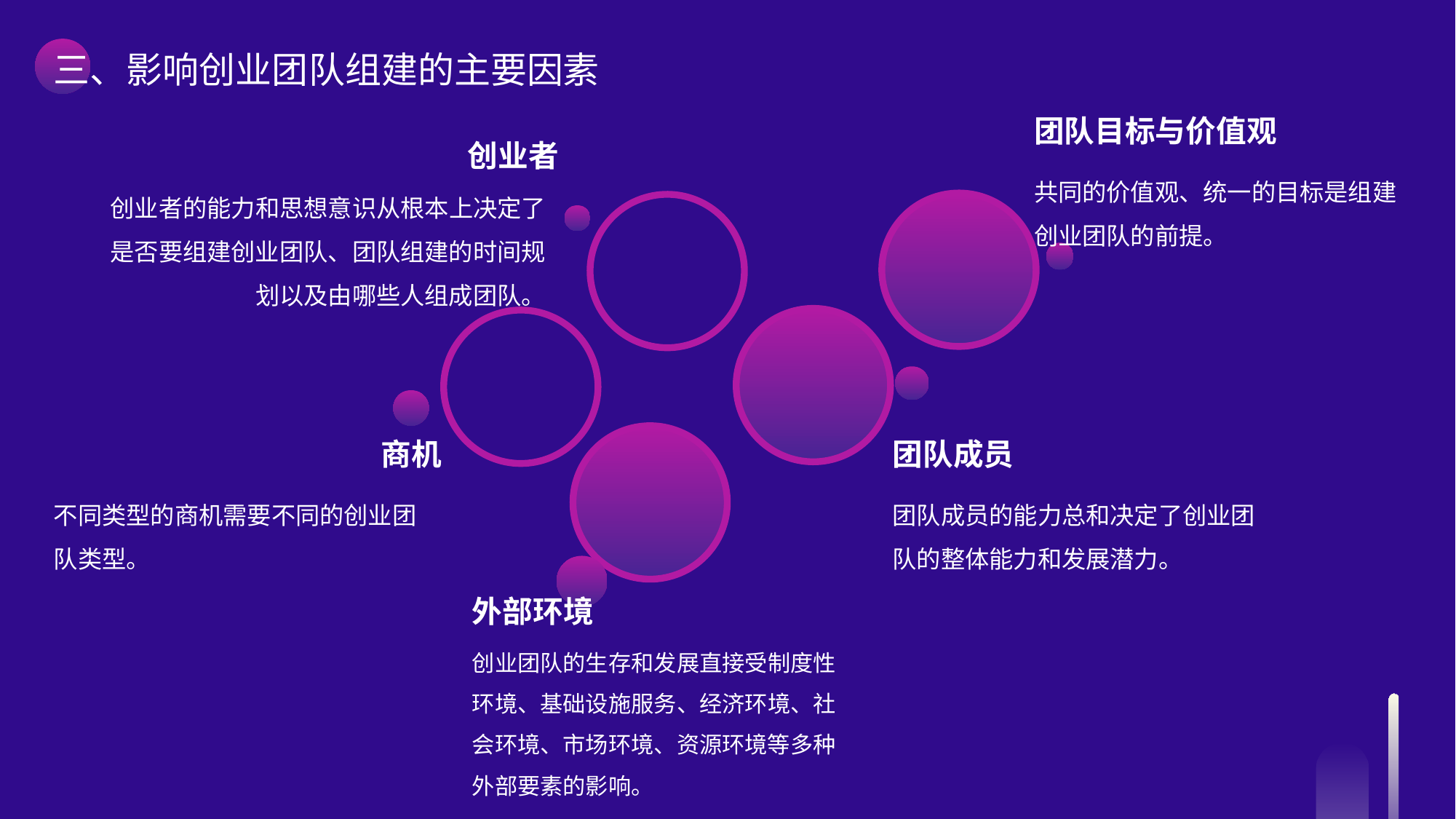

三、影响创业团队组建的主要因素
团队目标与价值观
创业者
共同的价值观、统一的目标是组建创业团队的前提。
创业者的能力和思想意识从根本上决定了是否要组建创业团队、团队组建的时间规划以及由哪些人组成团队。

商机
团队成员
不同类型的商机需要不同的创业团队类型。
团队成员的能力总和决定了创业团队的整体能力和发展潜力。
外部环境
创业团队的生存和发展直接受制度性环境、基础设施服务、经济环境、社会环境、市场环境、资源环境等多种外部要素的影响。